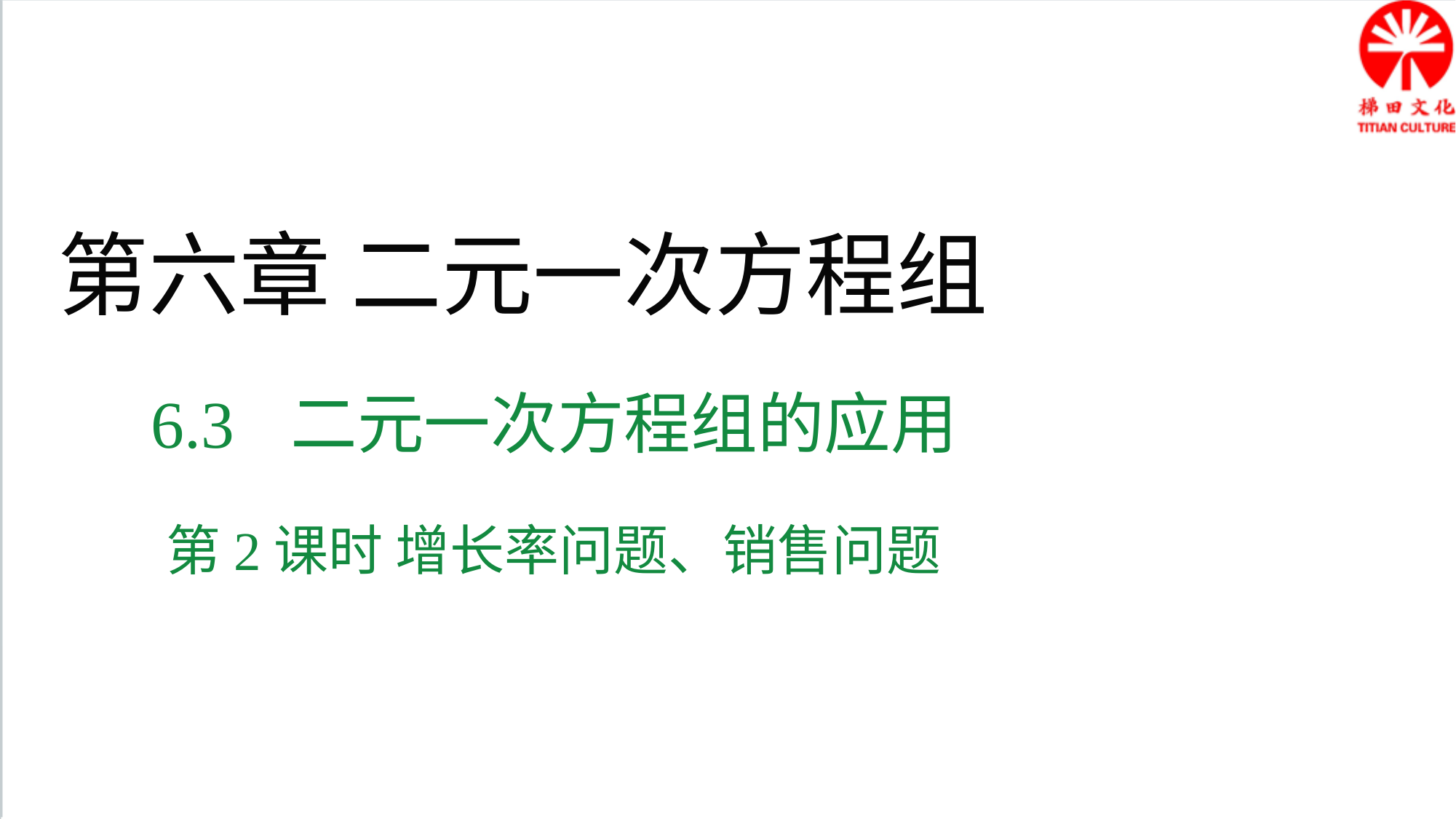

第六章 二元一次方程组
6.3 二元一次方程组的应用
第2课时 增长率问题、销售问题